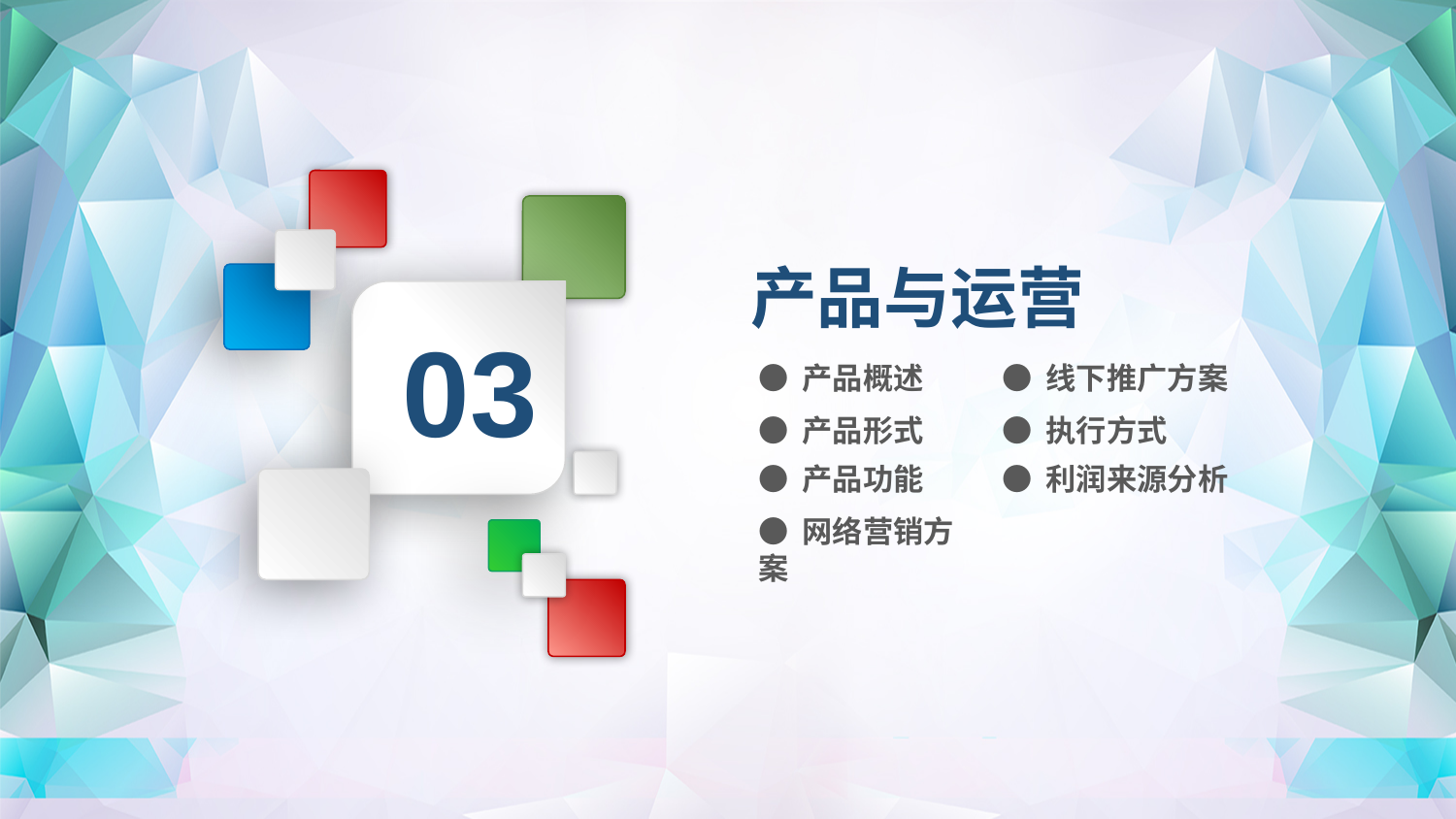

产品与运营

03
● 产品概述
● 线下推广方案
● 产品形式
● 执行方式

● 产品功能
● 利润来源分析

● 网络营销方案